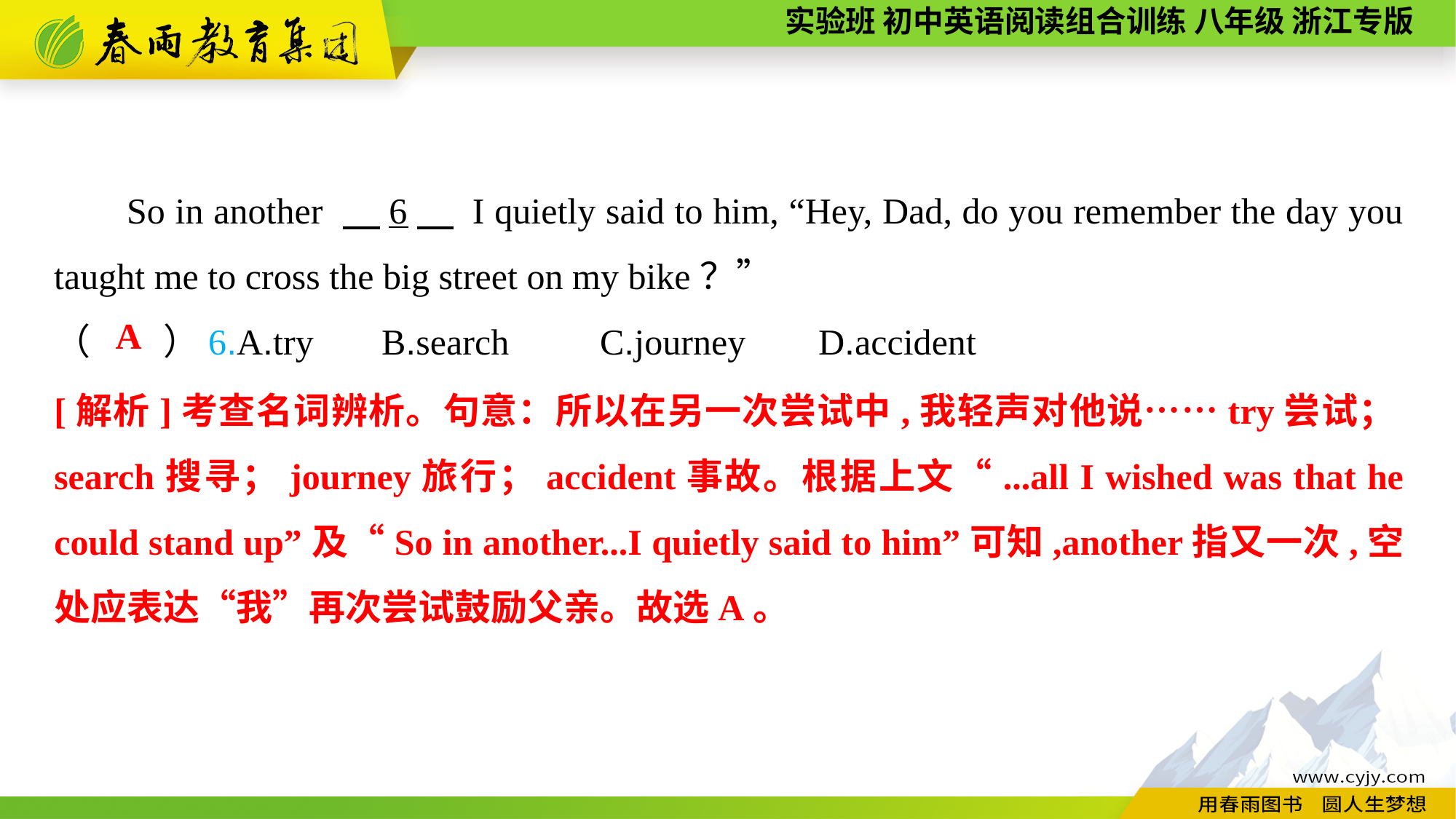

So in another 　6　 I quietly said to him, “Hey, Dad, do you remember the day you taught me to cross the big street on my bike？”
（　　）6.A.try	B.search	C.journey	D.accident
A
[解析]考查名词辨析。句意：所以在另一次尝试中,我轻声对他说……try尝试；search搜寻；journey旅行；accident事故。根据上文“...all I wished was that he could stand up”及“So in another...I quietly said to him”可知,another指又一次,空处应表达“我”再次尝试鼓励父亲。故选A。